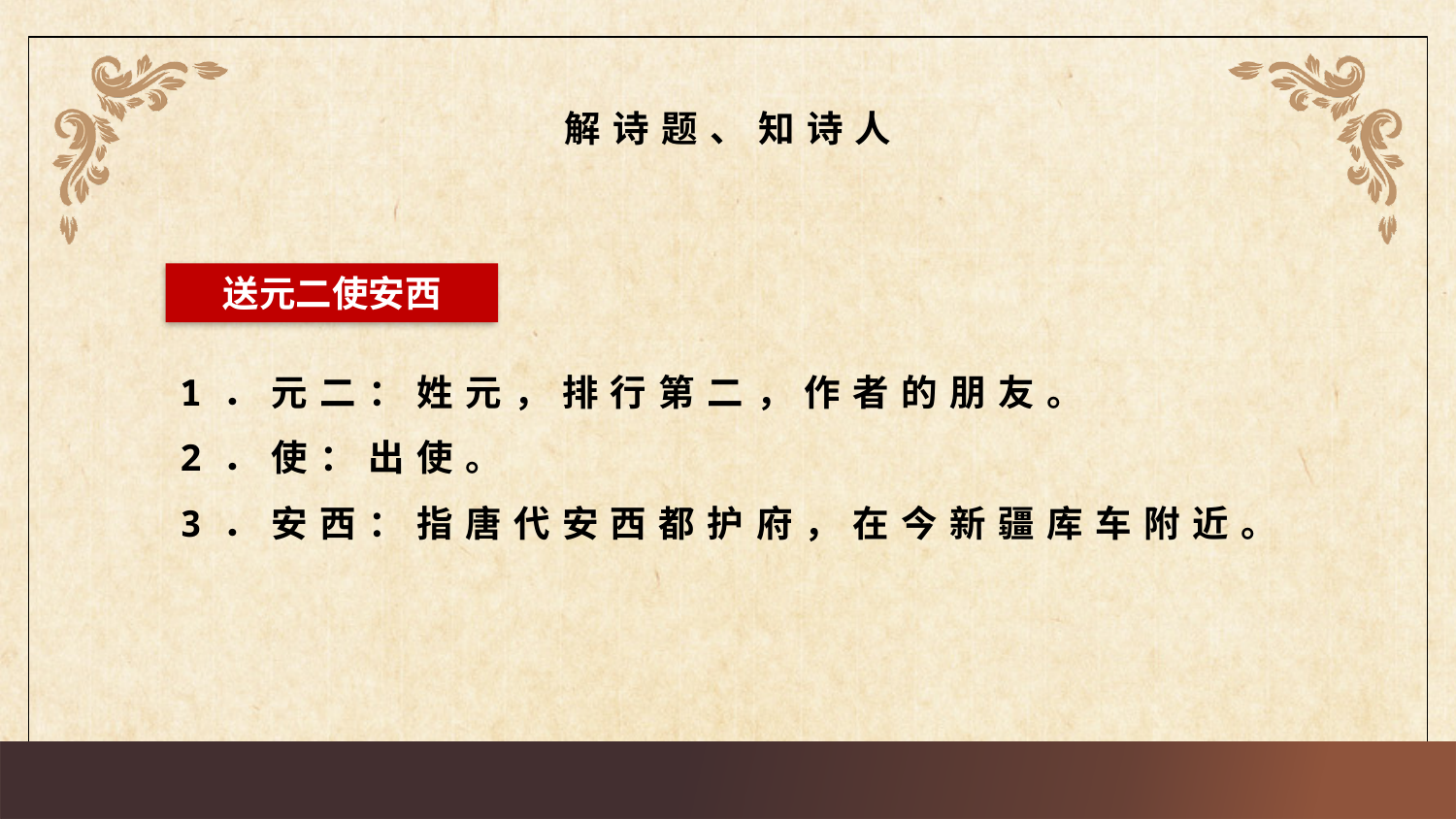

解诗题、知诗人
送元二使安西
1．元二：姓元，排行第二，作者的朋友。
2．使：出使。
3．安西：指唐代安西都护府，在今新疆库车附近。